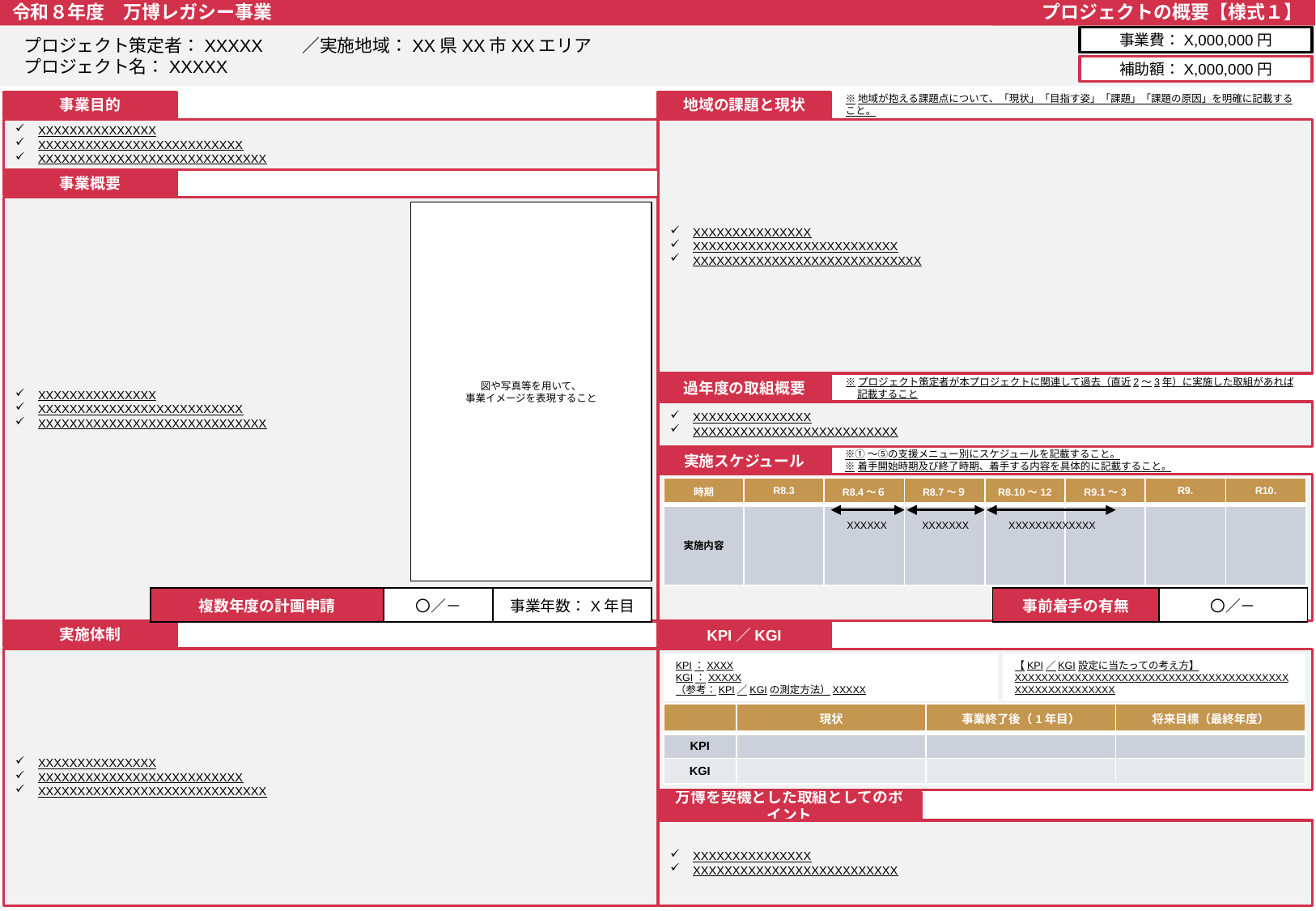

# 令和８年度　万博レガシー事業
プロジェクトの概要【様式１】
プロジェクト策定者：XXXXX　　／実施地域：XX県XX市XXエリア
プロジェクト名：XXXXX
事業費：X,000,000円
補助額：X,000,000円
※地域が抱える課題点について、「現状」「目指す姿」「課題」「課題の原因」を明確に記載すること。
事業目的
地域の課題と現状
XXXXXXXXXXXXXXX
XXXXXXXXXXXXXXXXXXXXXXXXXX
XXXXXXXXXXXXXXXXXXXXXXXXXXXXX
XXXXXXXXXXXXXXX
XXXXXXXXXXXXXXXXXXXXXXXXXX
XXXXXXXXXXXXXXXXXXXXXXXXXXXXX
事業概要
XXXXXXXXXXXXXXX
XXXXXXXXXXXXXXXXXXXXXXXXXX
XXXXXXXXXXXXXXXXXXXXXXXXXXXXX
図や写真等を用いて、
事業イメージを表現すること
過年度の取組概要
※プロジェクト策定者が本プロジェクトに関連して過去（直近2～3年）に実施した取組があれば記載すること
XXXXXXXXXXXXXXX
XXXXXXXXXXXXXXXXXXXXXXXXXX
実施スケジュール
※①～⑤の支援メニュー別にスケジュールを記載すること。
※着手開始時期及び終了時期、着手する内容を具体的に記載すること。

| 時期 | R8.3 | R8.4～６ | R8.7～９ | R8.10～12 | R9.1～3 | R9. | R10. |
| --- | --- | --- | --- | --- | --- | --- | --- |
| 実施内容 |  |  |  |  |  |  |  |
XXXXXX
XXXXXXX
XXXXXXXXXXXXX
| 複数年度の計画申請 | 〇／－ | 事業年数：X年目 |
| --- | --- | --- |
| 事前着手の有無 | 〇／－ |
| --- | --- |
実施体制
KPI／KGI
XXXXXXXXXXXXXXX
XXXXXXXXXXXXXXXXXXXXXXXXXX
XXXXXXXXXXXXXXXXXXXXXXXXXXXXX

KPI：XXXX
KGI：XXXXX
（参考：KPI／KGIの測定方法）XXXXX
【KPI／KGI設定に当たっての考え方】
XXXXXXXXXXXXXXXXXXXXXXXXXXXXXXXXXXXXXXXXXXXXXXXXXXXXXXXX
|  | 現状 | 事業終了後（1年目） | 将来目標（最終年度） |
| --- | --- | --- | --- |
| KPI |  |  |  |
| KGI |  |  |  |
万博を契機とした取組としてのポイント
XXXXXXXXXXXXXXX
XXXXXXXXXXXXXXXXXXXXXXXXXX